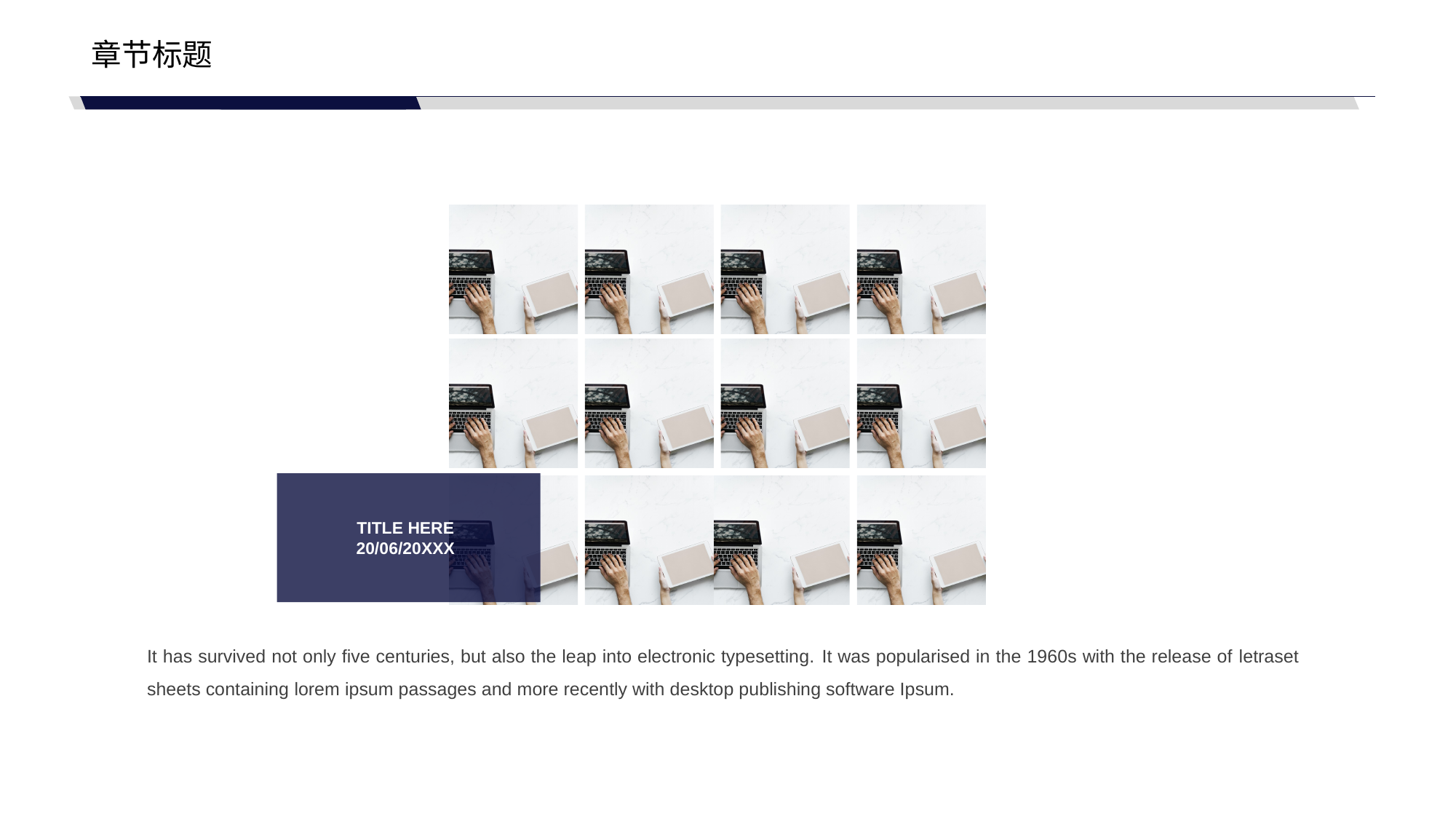

章节标题

TITLE HERE
20/06/20XXX

TITLE HERE
20/06/20XXX
It has survived not only five centuries, but also the leap into electronic typesetting. It was popularised in the 1960s with the release of letraset sheets containing lorem ipsum passages and more recently with desktop publishing software Ipsum.